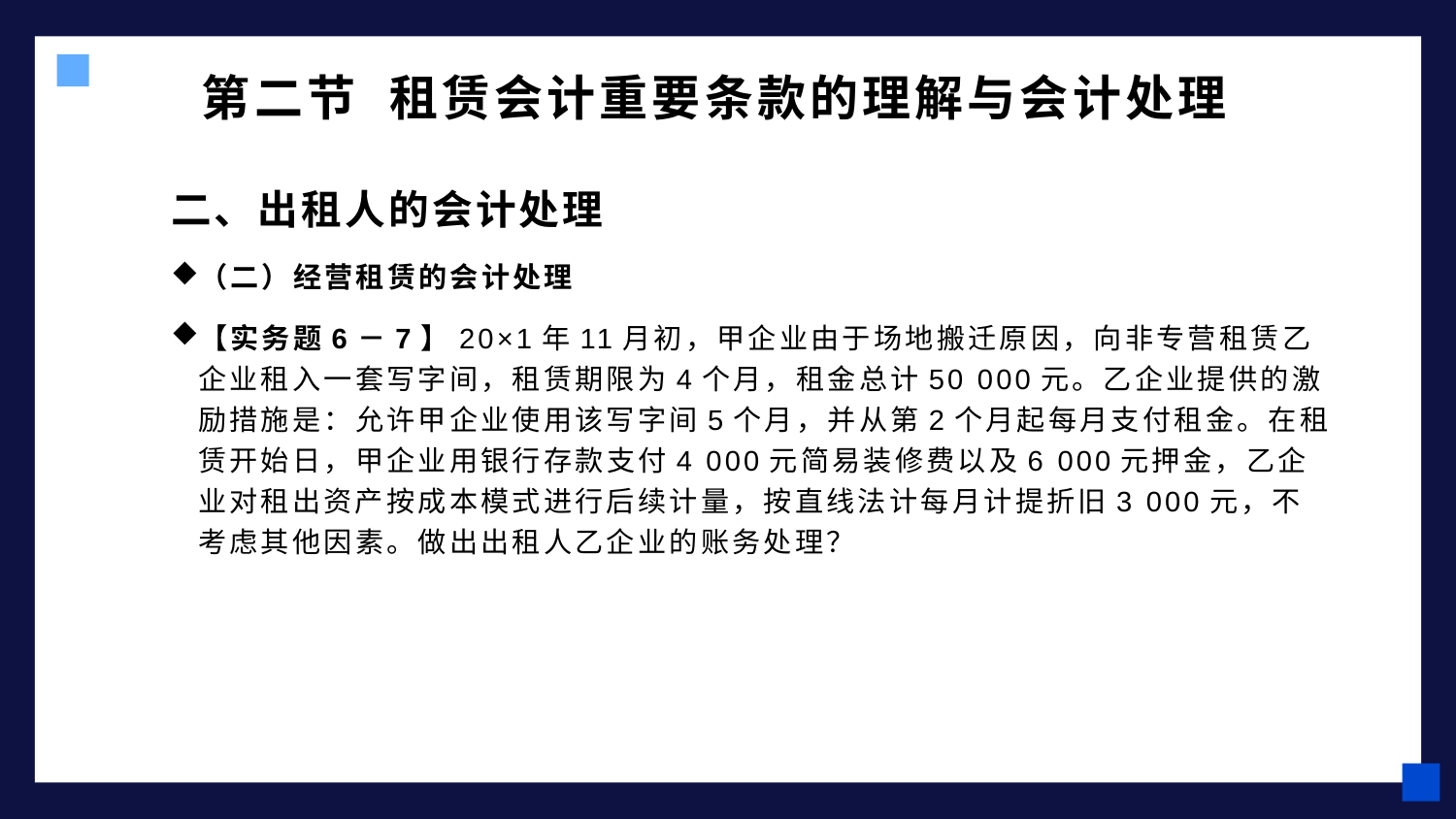

# 第二节  租赁会计重要条款的理解与会计处理
二、出租人的会计处理
（二）经营租赁的会计处理
【实务题6－7】20×1年11月初，甲企业由于场地搬迁原因，向非专营租赁乙企业租入一套写字间，租赁期限为4个月，租金总计50 000元。乙企业提供的激励措施是：允许甲企业使用该写字间5个月，并从第2个月起每月支付租金。在租赁开始日，甲企业用银行存款支付4 000元简易装修费以及6 000元押金，乙企业对租出资产按成本模式进行后续计量，按直线法计每月计提折旧3 000元，不考虑其他因素。做出出租人乙企业的账务处理？